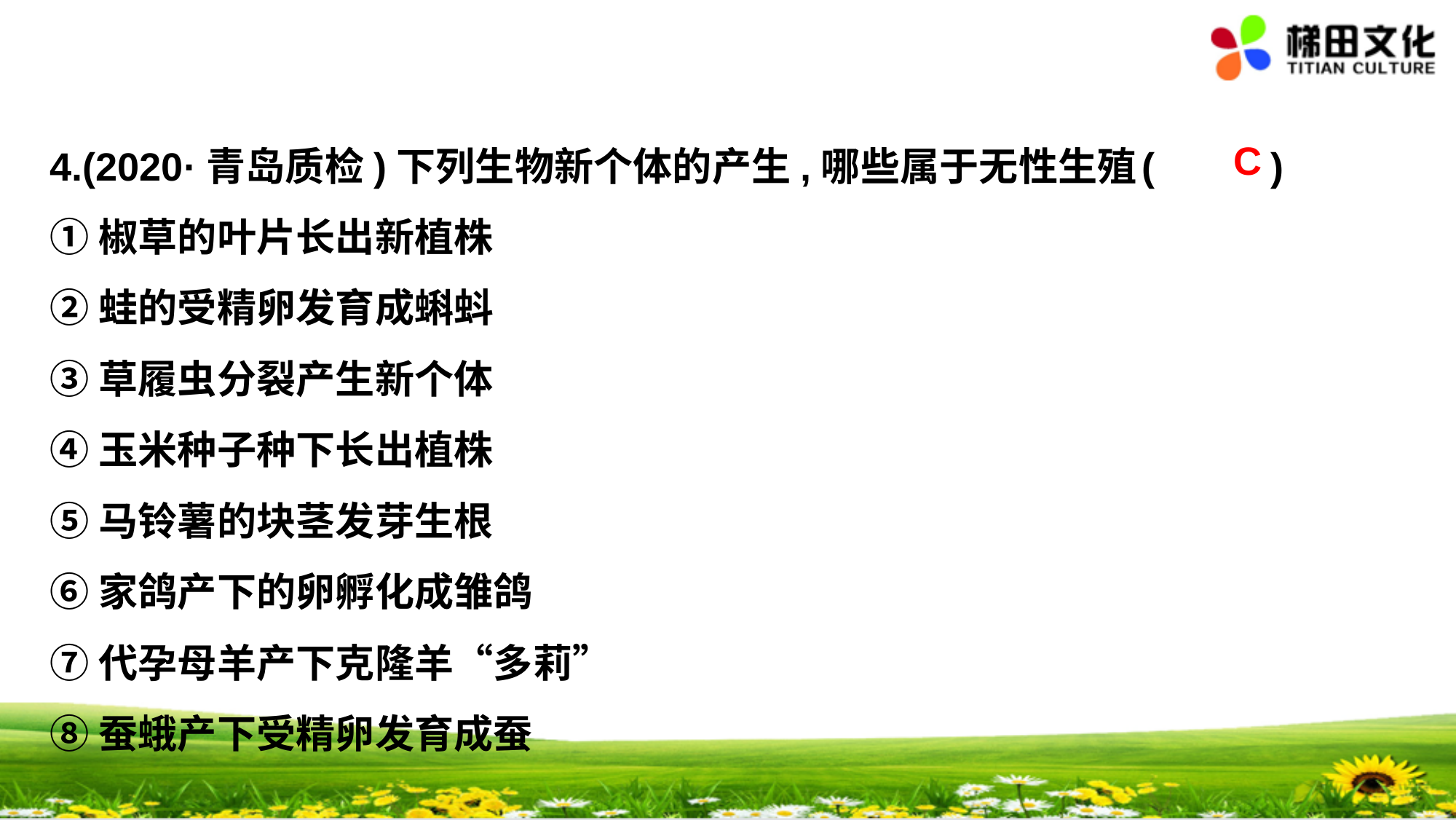

C
4.(2020·青岛质检)下列生物新个体的产生,哪些属于无性生殖	(　  　)
①椒草的叶片长出新植株
②蛙的受精卵发育成蝌蚪
③草履虫分裂产生新个体
④玉米种子种下长出植株
⑤马铃薯的块茎发芽生根
⑥家鸽产下的卵孵化成雏鸽
⑦代孕母羊产下克隆羊“多莉”
⑧蚕蛾产下受精卵发育成蚕